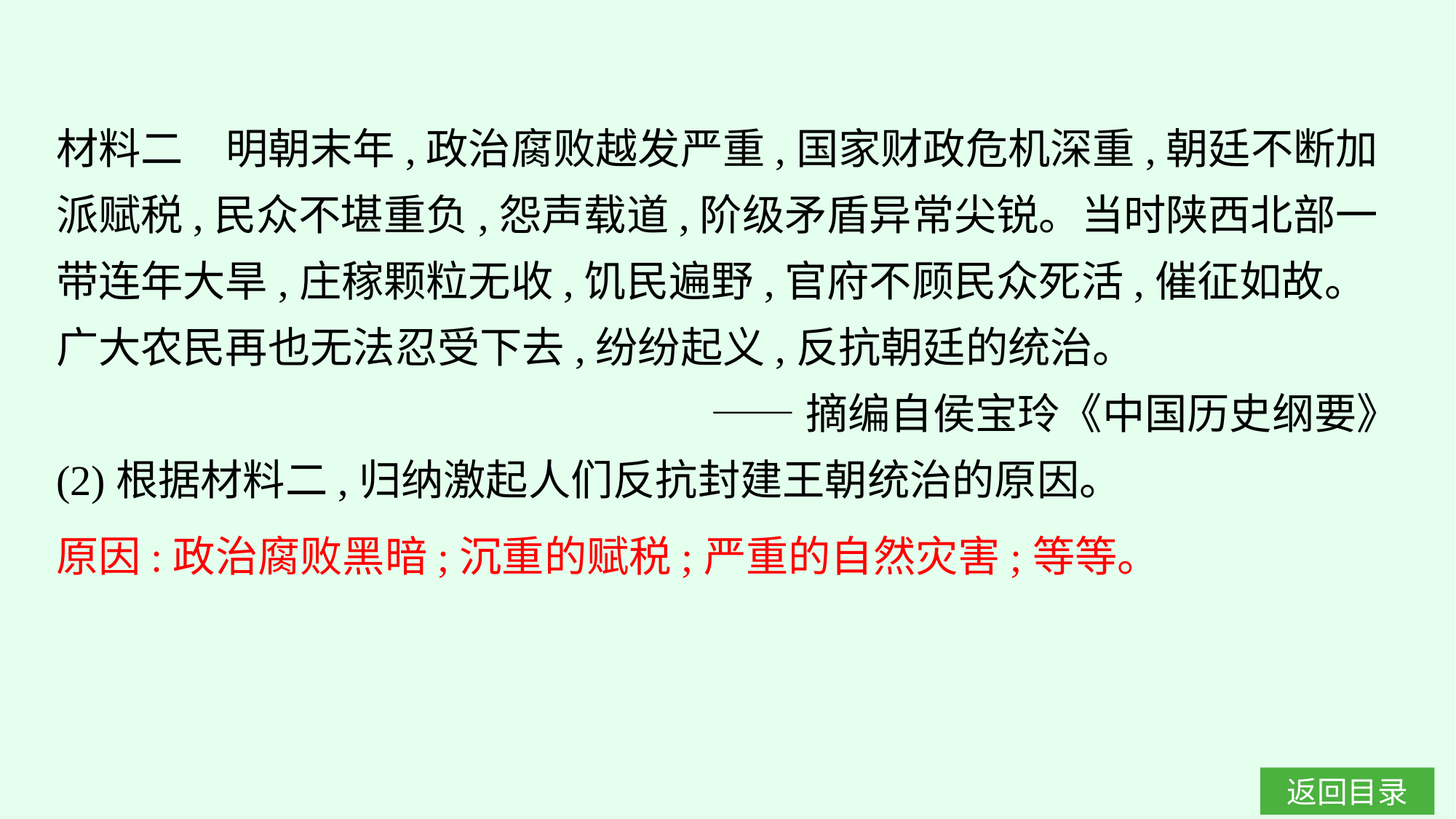

材料二　明朝末年,政治腐败越发严重,国家财政危机深重,朝廷不断加派赋税,民众不堪重负,怨声载道,阶级矛盾异常尖锐。当时陕西北部一带连年大旱,庄稼颗粒无收,饥民遍野,官府不顾民众死活,催征如故。广大农民再也无法忍受下去,纷纷起义,反抗朝廷的统治。
——摘编自侯宝玲《中国历史纲要》
(2)根据材料二,归纳激起人们反抗封建王朝统治的原因。
原因:政治腐败黑暗;沉重的赋税;严重的自然灾害;等等。